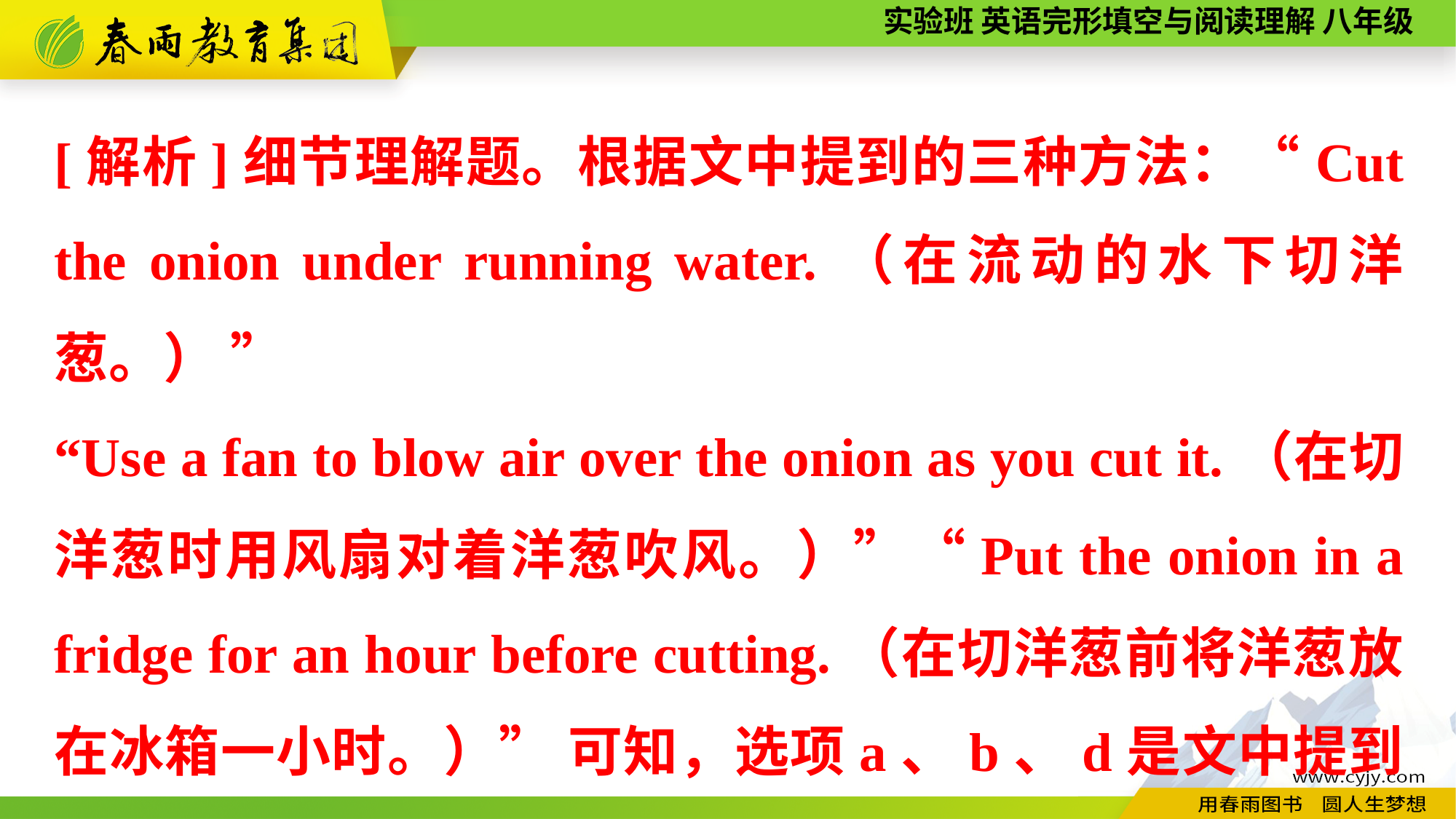

[解析]细节理解题。根据文中提到的三种方法：“Cut the onion under running water.（在流动的水下切洋葱。） ”
“Use a fan to blow air over the onion as you cut it.（在切洋葱时用风扇对着洋葱吹风。）”“Put the onion in a fridge for an hour before cutting.（在切洋葱前将洋葱放在冰箱一小时。）” 可知，选项a、b、d是文中提到的方法，而选项c（用布盖住洋葱。）并未提及。故选D。